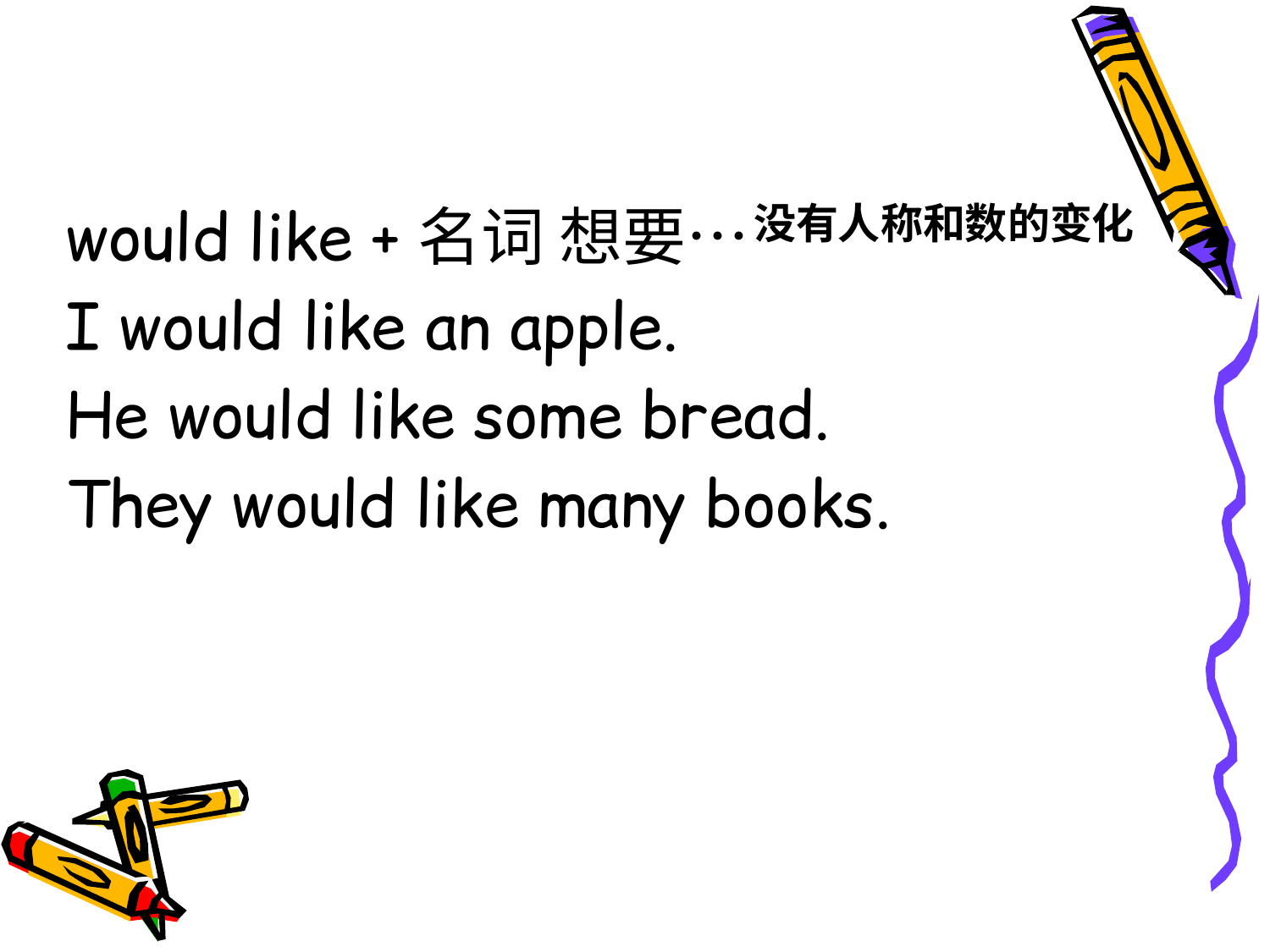

would like +名词 想要…
I would like an apple.
He would like some bread.
They would like many books.

没有人称和数的变化